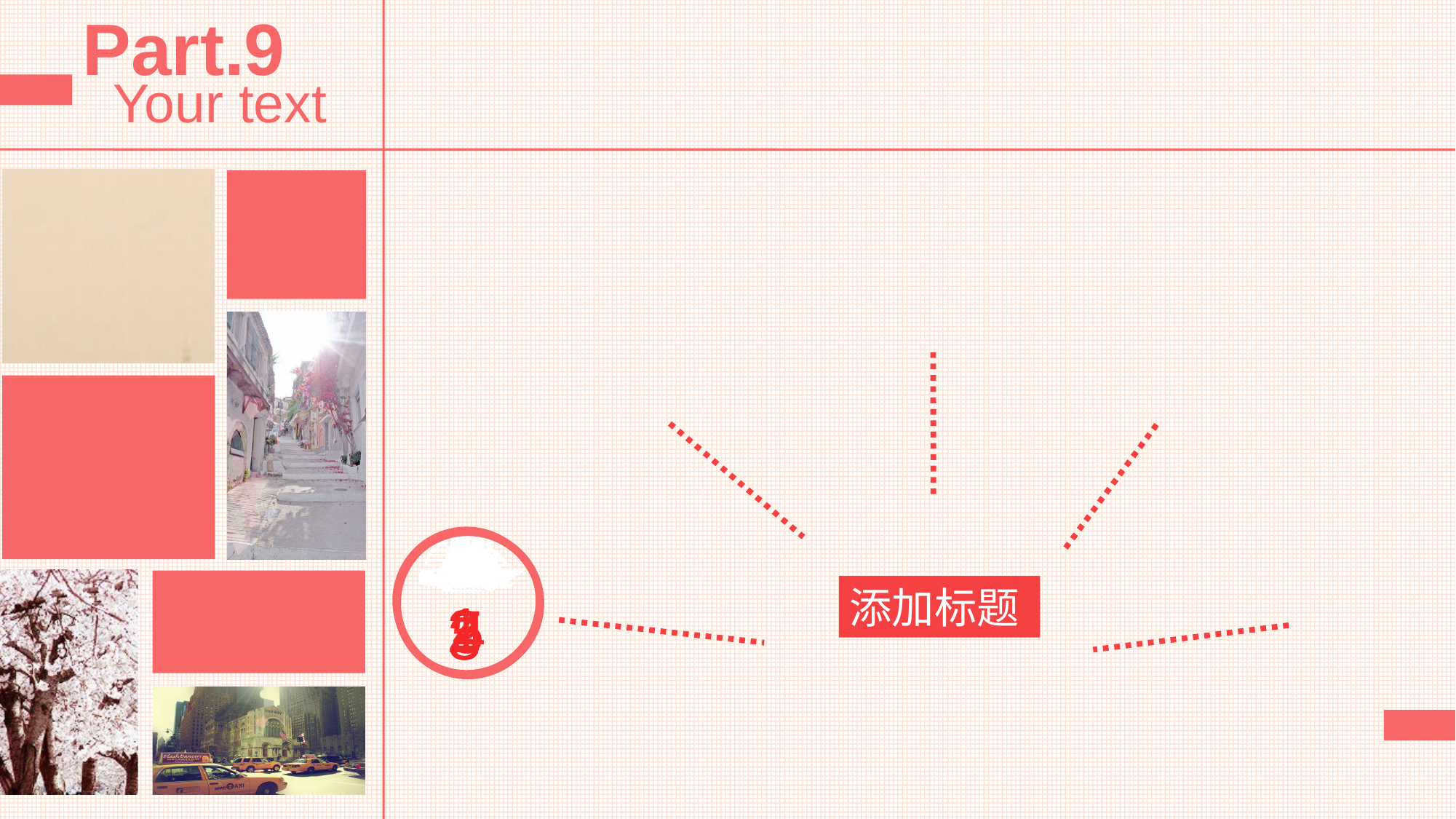

Part.9
Your text

添加标题

2

3

4

1

5